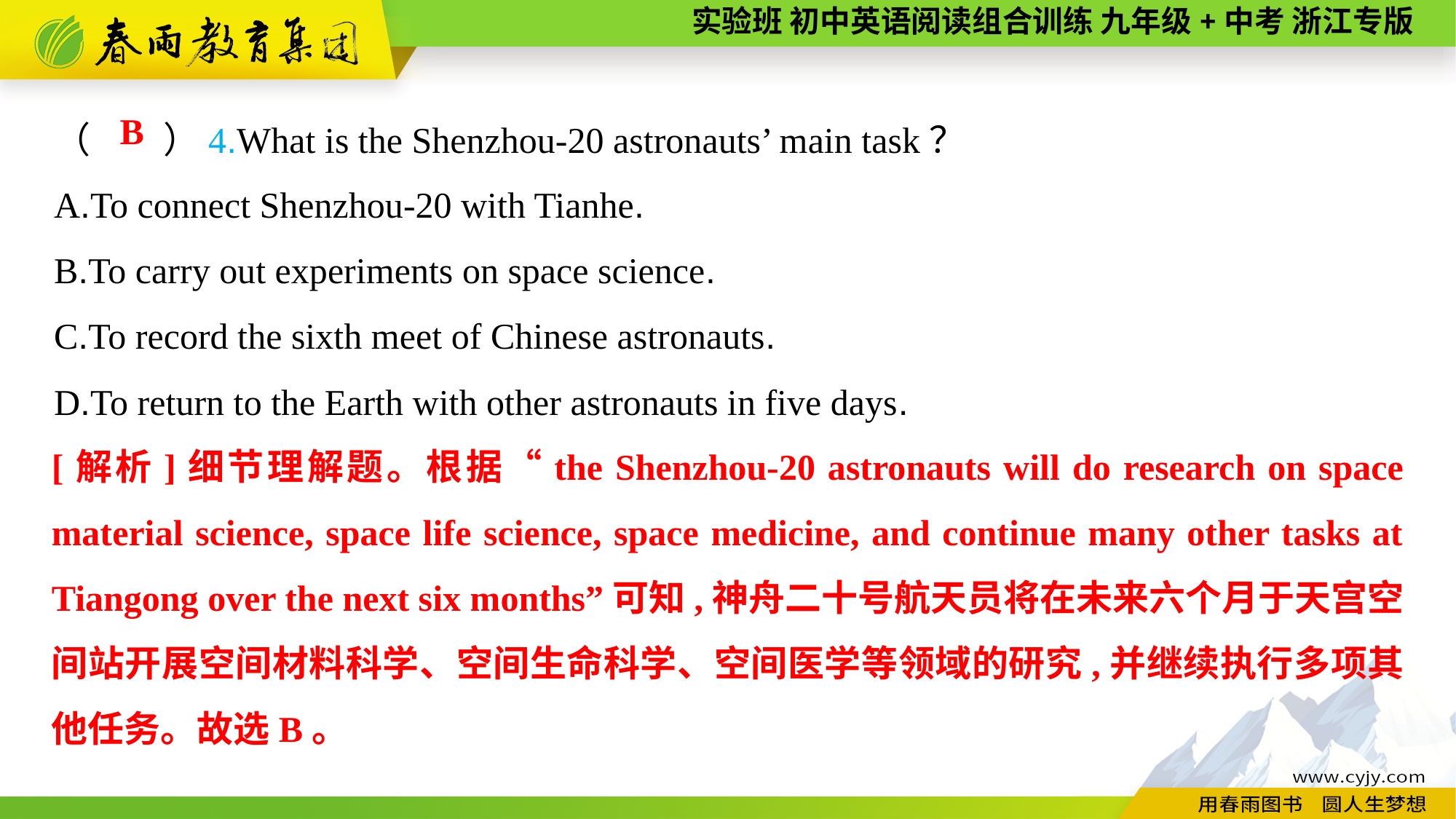

（　　）4.What is the Shenzhou-20 astronauts’ main task？
A.To connect Shenzhou-20 with Tianhe.
B.To carry out experiments on space science.
C.To record the sixth meet of Chinese astronauts.
D.To return to the Earth with other astronauts in five days.
B
[解析]细节理解题。根据“the Shenzhou-20 astronauts will do research on space material science, space life science, space medicine, and continue many other tasks at Tiangong over the next six months”可知,神舟二十号航天员将在未来六个月于天宫空间站开展空间材料科学、空间生命科学、空间医学等领域的研究,并继续执行多项其他任务。故选B。